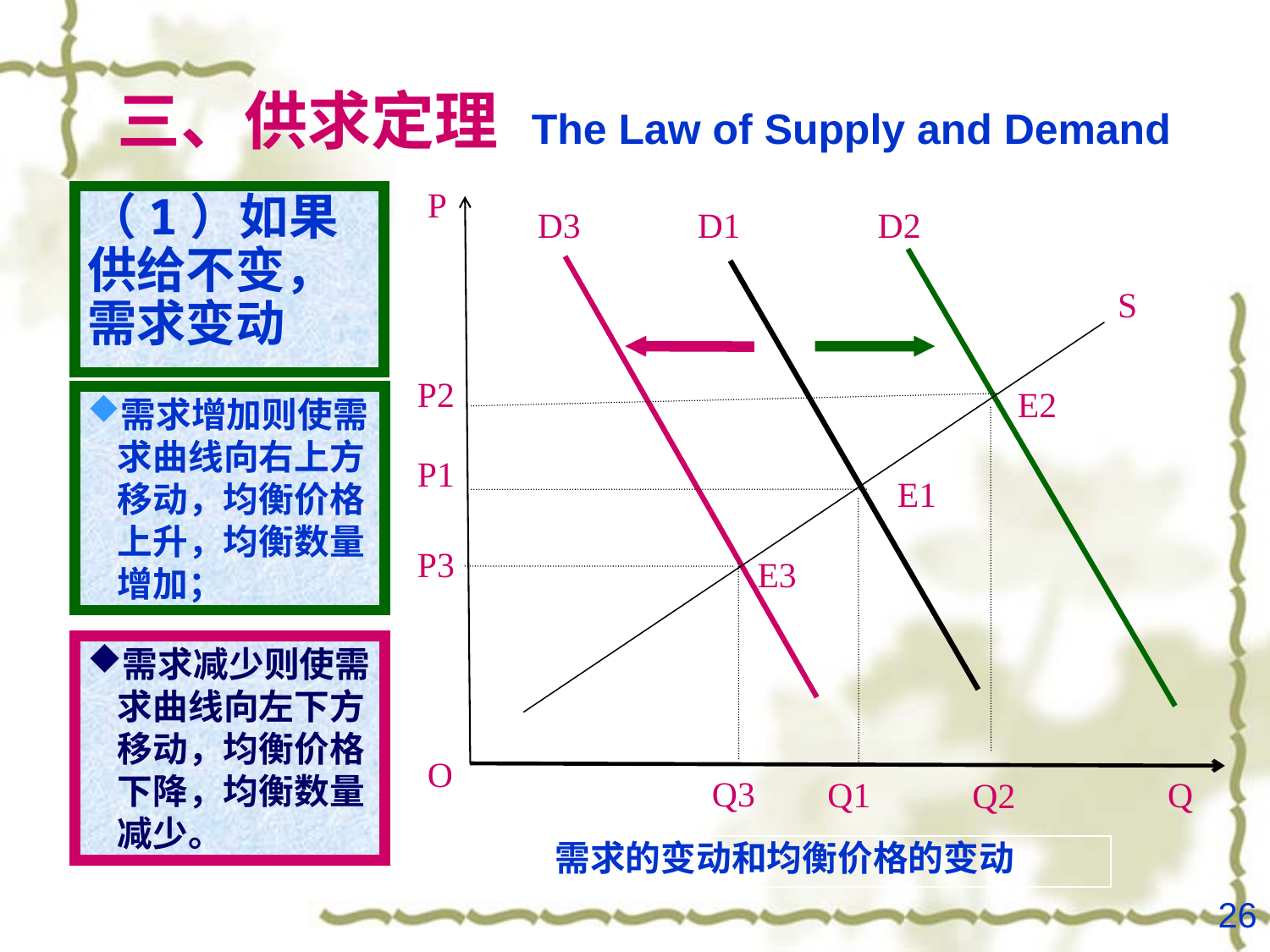

# 三、供求定理 The Law of Supply and Demand
P
（1）如果供给不变，需求变动

D3
D1
D2

S

P2
E2
需求增加则使需求曲线向右上方移动，均衡价格上升，均衡数量增加；

P1
E1

P3
E3

需求减少则使需求曲线向左下方移动，均衡价格下降，均衡数量减少。
O

Q3
Q1
Q

Q2
需求的变动和均衡价格的变动
26